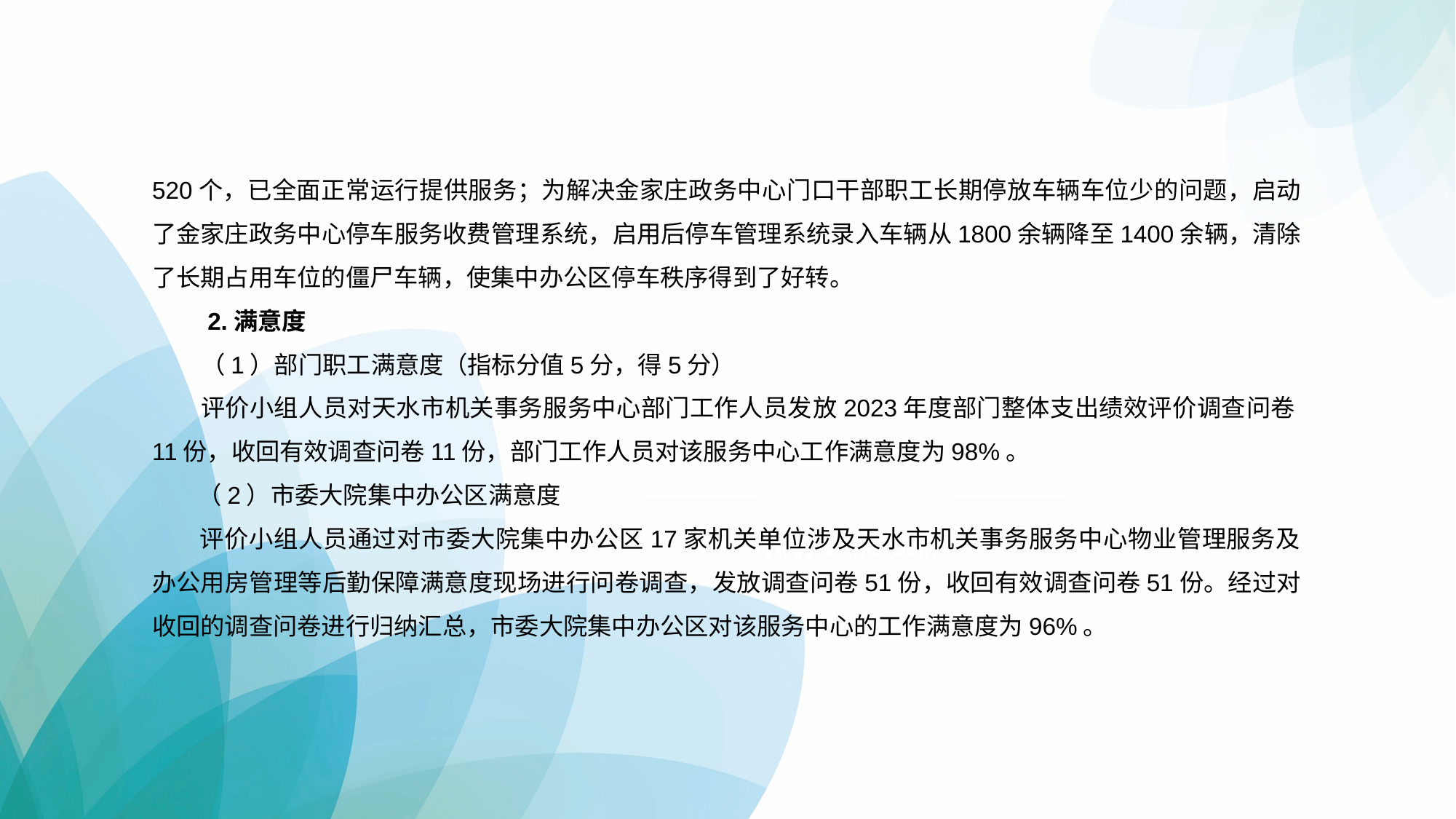

520个，已全面正常运行提供服务；为解决金家庄政务中心门口干部职工长期停放车辆车位少的问题，启动了金家庄政务中心停车服务收费管理系统，启用后停车管理系统录入车辆从1800余辆降至1400余辆，清除了长期占用车位的僵尸车辆，使集中办公区停车秩序得到了好转。
 2.满意度
（1）部门职工满意度（指标分值5分，得5分）
评价小组人员对天水市机关事务服务中心部门工作人员发放2023年度部门整体支出绩效评价调查问卷11份，收回有效调查问卷11份，部门工作人员对该服务中心工作满意度为98%。
（2）市委大院集中办公区满意度
评价小组人员通过对市委大院集中办公区17家机关单位涉及天水市机关事务服务中心物业管理服务及办公用房管理等后勤保障满意度现场进行问卷调查，发放调查问卷51份，收回有效调查问卷51份。经过对收回的调查问卷进行归纳汇总，市委大院集中办公区对该服务中心的工作满意度为96%。